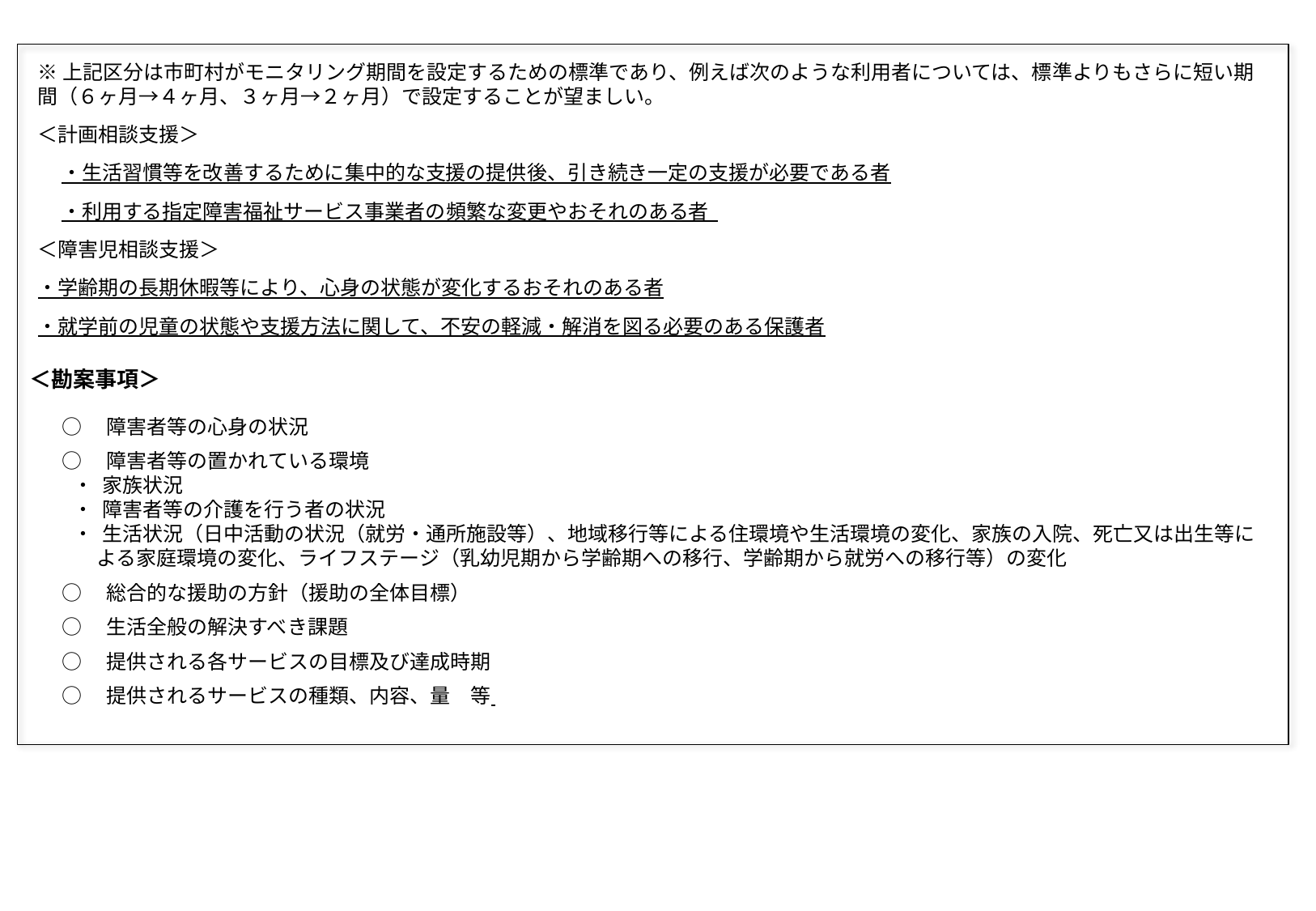

※上記区分は市町村がモニタリング期間を設定するための標準であり、例えば次のような利用者については、標準よりもさらに短い期間（６ヶ月→４ヶ月、３ヶ月→２ヶ月）で設定することが望ましい。
＜計画相談支援＞
・生活習慣等を改善するために集中的な支援の提供後、引き続き一定の支援が必要である者
・利用する指定障害福祉サービス事業者の頻繁な変更やおそれのある者
＜障害児相談支援＞
・学齢期の長期休暇等により、心身の状態が変化するおそれのある者
・就学前の児童の状態や支援方法に関して、不安の軽減・解消を図る必要のある保護者

○　障害者等の心身の状況
○　障害者等の置かれている環境
・  家族状況
・  障害者等の介護を行う者の状況
・  生活状況（日中活動の状況（就労・通所施設等）、地域移行等による住環境や生活環境の変化、家族の入院、死亡又は出生等による家庭環境の変化、ライフステージ（乳幼児期から学齢期への移行、学齢期から就労への移行等）の変化
○　総合的な援助の方針（援助の全体目標）
○　生活全般の解決すべき課題
○　提供される各サービスの目標及び達成時期
○　提供されるサービスの種類、内容、量　等
＜勘案事項＞